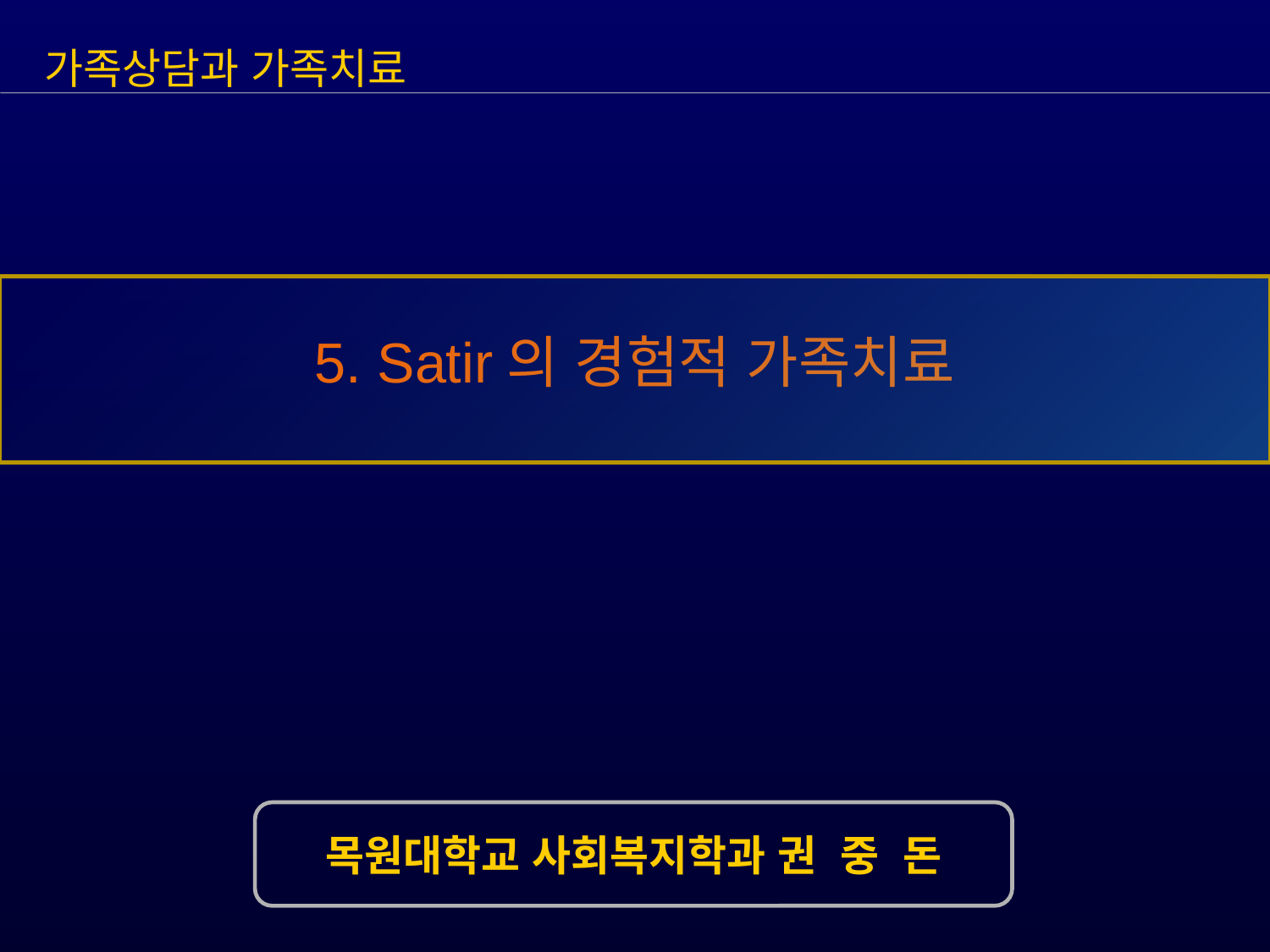

가족상담과 가족치료

5. Satir의 경험적 가족치료
목원대학교 사회복지학과 권  중  돈